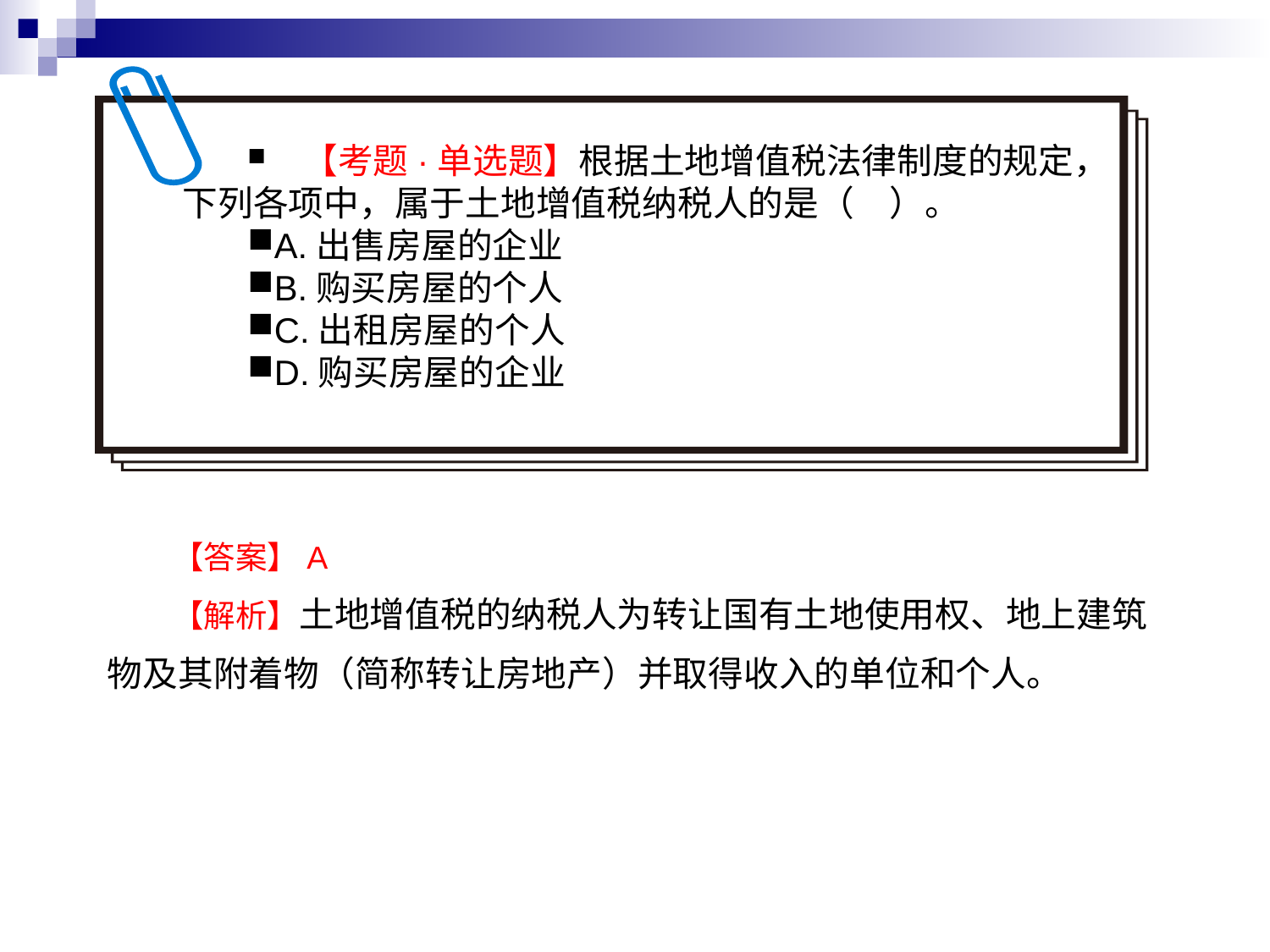

【考题·单选题】根据土地增值税法律制度的规定，下列各项中，属于土地增值税纳税人的是（　）。
A.出售房屋的企业
B.购买房屋的个人
C.出租房屋的个人
D.购买房屋的企业
【答案】A
【解析】土地增值税的纳税人为转让国有土地使用权、地上建筑物及其附着物（简称转让房地产）并取得收入的单位和个人。